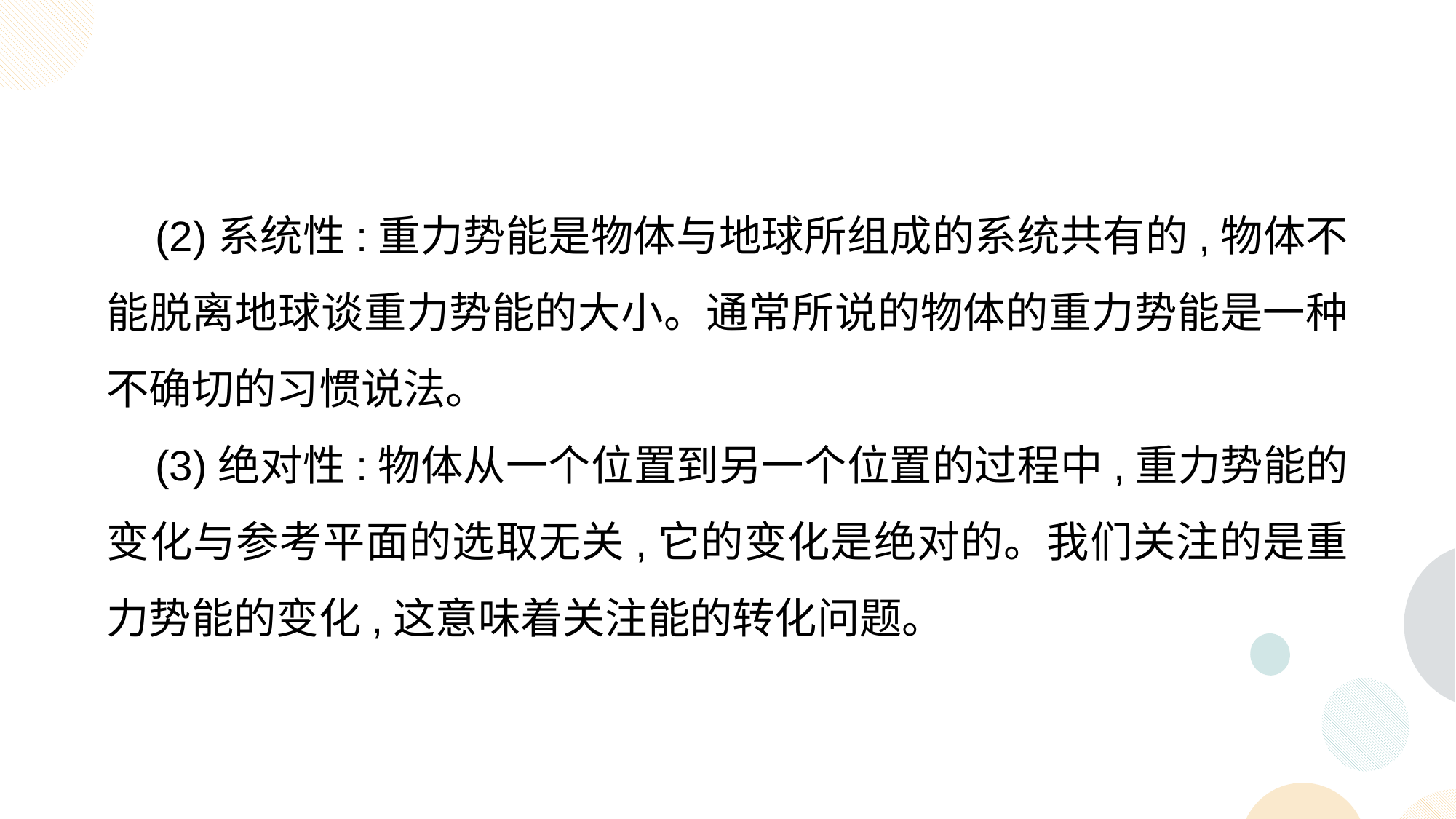

(2)系统性:重力势能是物体与地球所组成的系统共有的,物体不能脱离地球谈重力势能的大小。通常所说的物体的重力势能是一种不确切的习惯说法。
    (3)绝对性:物体从一个位置到另一个位置的过程中,重力势能的变化与参考平面的选取无关,它的变化是绝对的。我们关注的是重力势能的变化,这意味着关注能的转化问题。